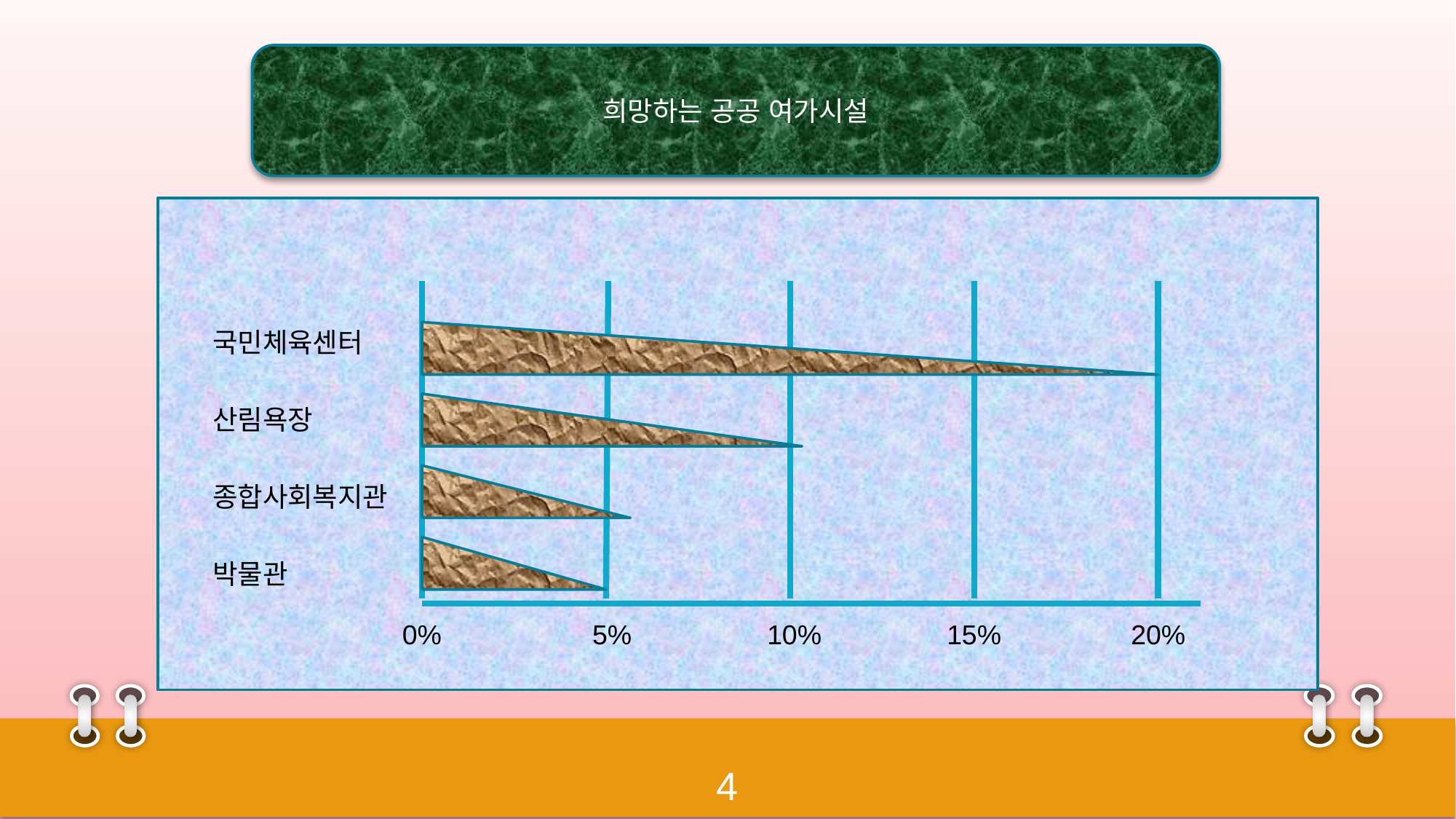

희망하는 공공 여가시설

국민체육센터

산림욕장

종합사회복지관

박물관
0%
5%
10%
15%
20%
4